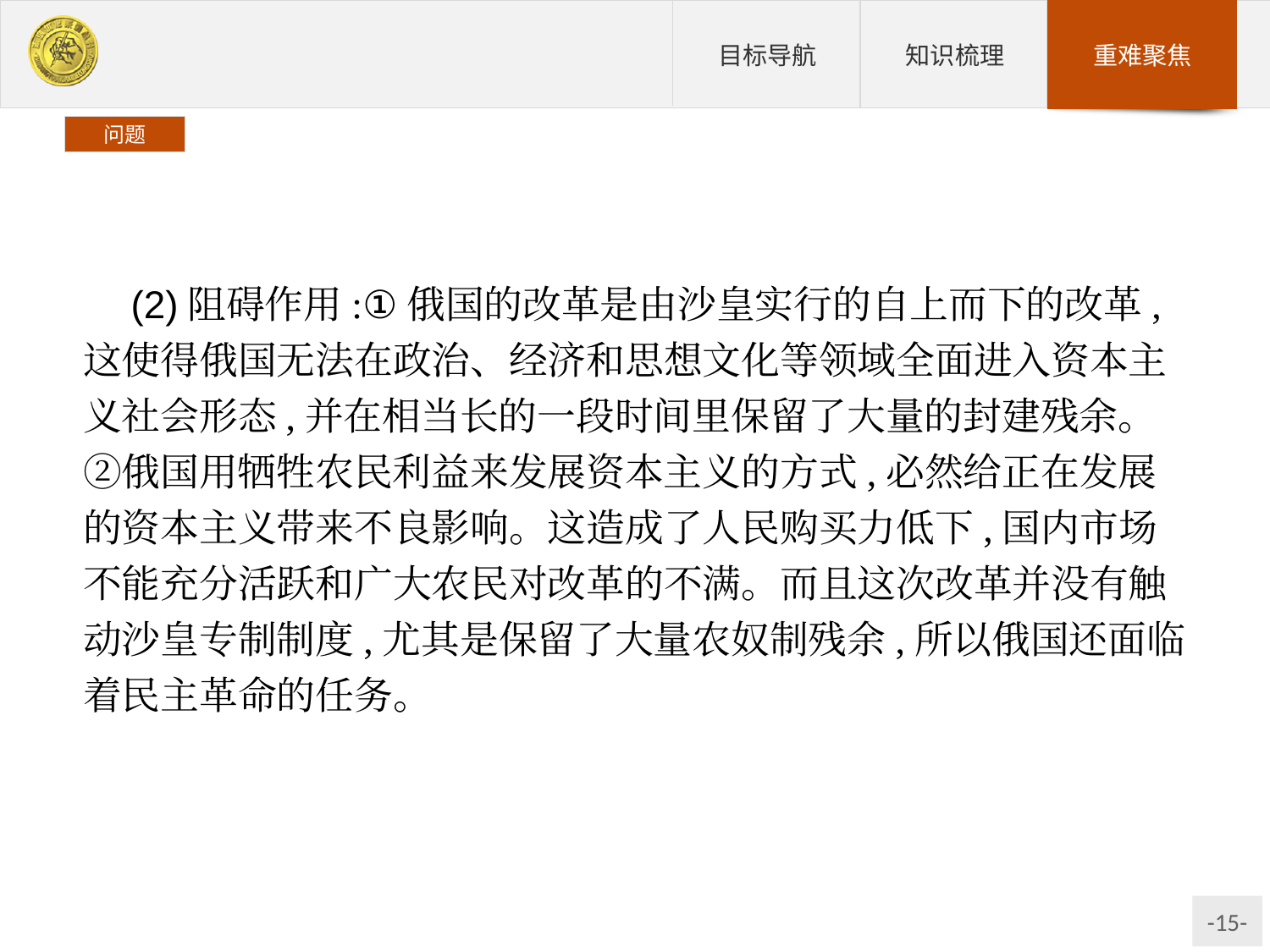

问题
 (2)阻碍作用:①俄国的改革是由沙皇实行的自上而下的改革,这使得俄国无法在政治、经济和思想文化等领域全面进入资本主义社会形态,并在相当长的一段时间里保留了大量的封建残余。②俄国用牺牲农民利益来发展资本主义的方式,必然给正在发展的资本主义带来不良影响。这造成了人民购买力低下,国内市场不能充分活跃和广大农民对改革的不满。而且这次改革并没有触动沙皇专制制度,尤其是保留了大量农奴制残余,所以俄国还面临着民主革命的任务。